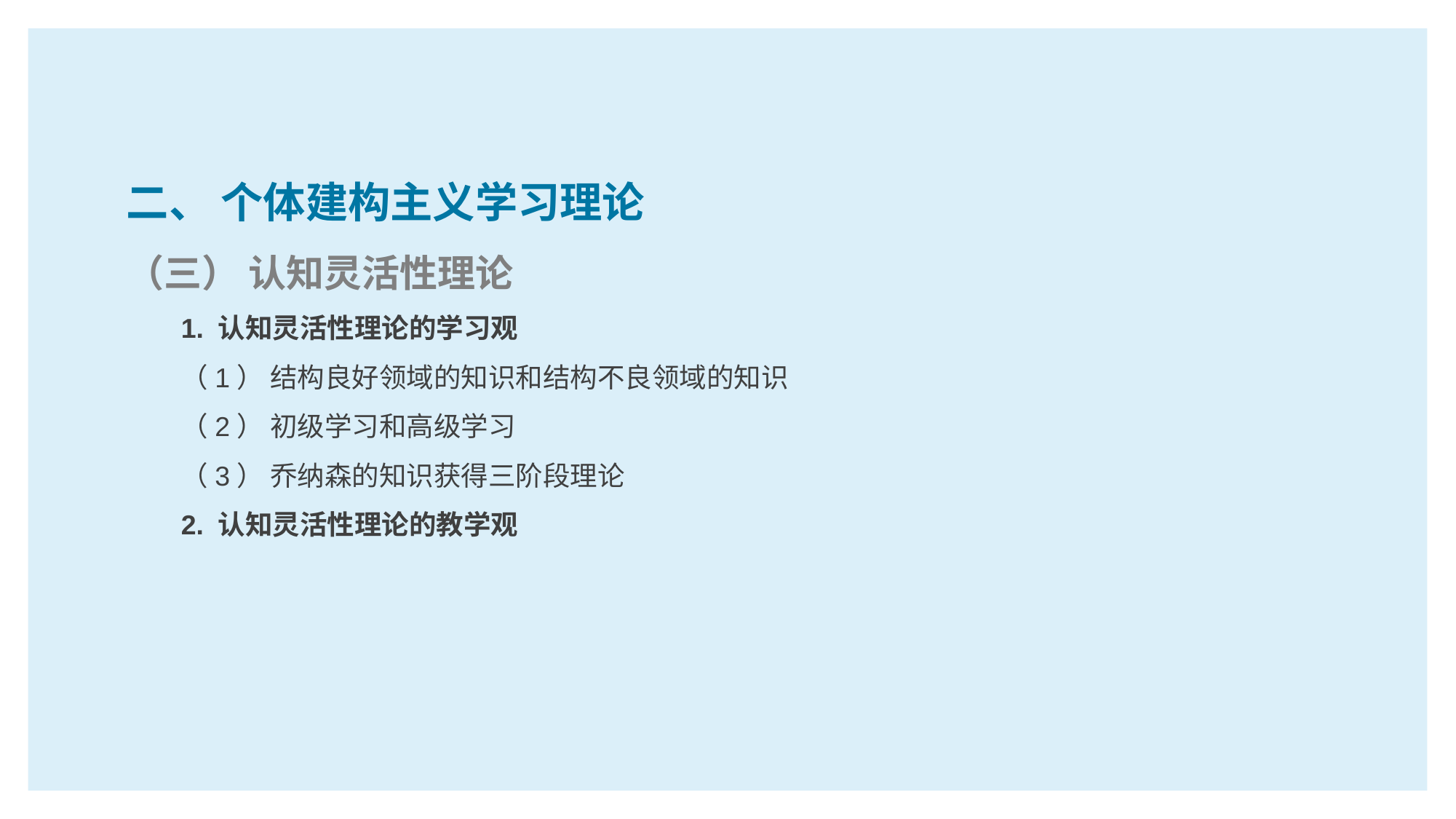

二、 个体建构主义学习理论
（三） 认知灵活性理论
1. 认知灵活性理论的学习观
（1） 结构良好领域的知识和结构不良领域的知识
（2） 初级学习和高级学习
（3） 乔纳森的知识获得三阶段理论
2. 认知灵活性理论的教学观